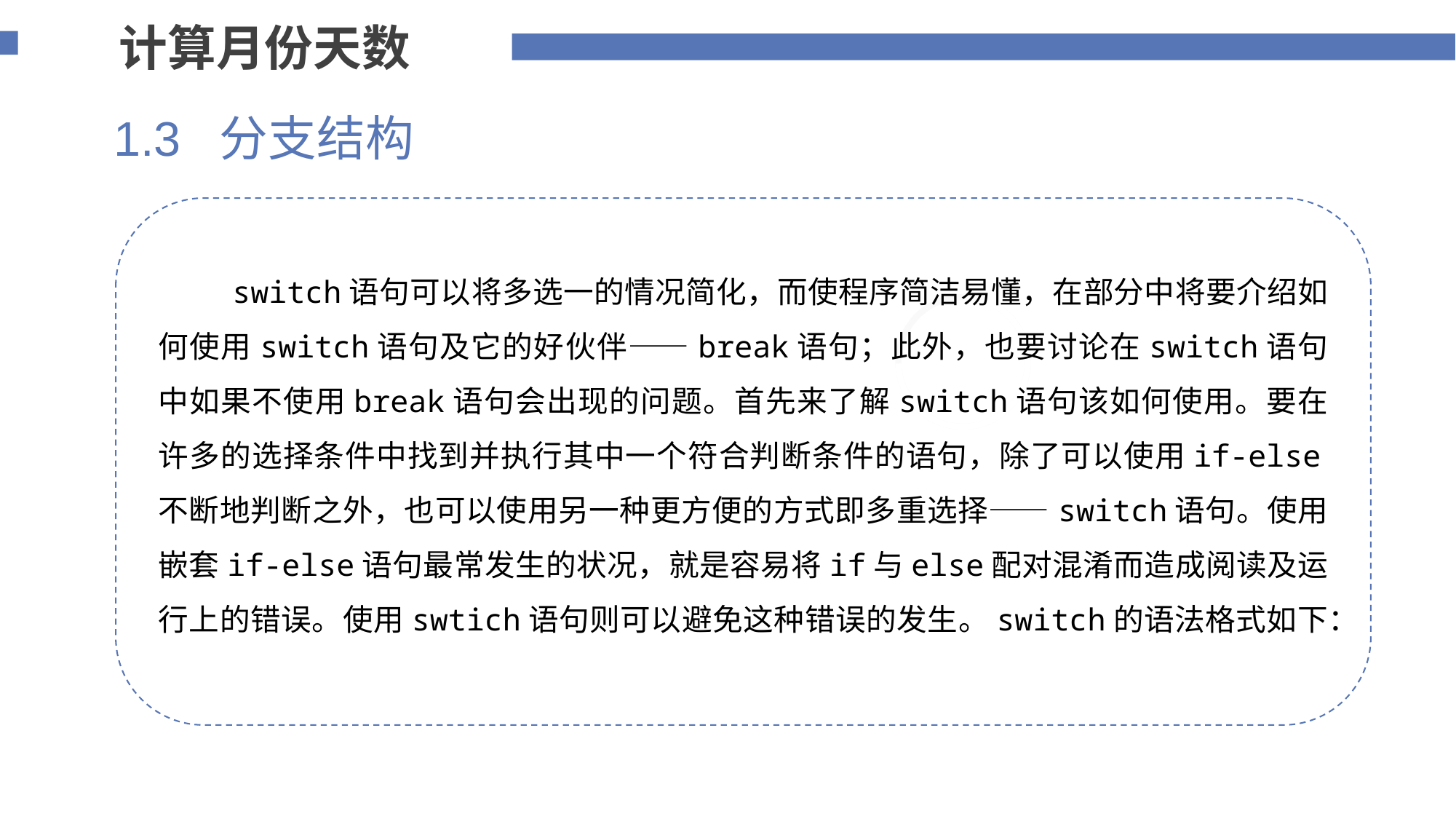

计算月份天数

1.3  分支结构

    switch语句可以将多选一的情况简化，而使程序简洁易懂，在部分中将要介绍如何使用switch语句及它的好伙伴——break语句；此外，也要讨论在switch语句中如果不使用break语句会出现的问题。首先来了解switch语句该如何使用。要在许多的选择条件中找到并执行其中一个符合判断条件的语句，除了可以使用if-else不断地判断之外，也可以使用另一种更方便的方式即多重选择——switch语句。使用嵌套if-else语句最常发生的状况，就是容易将if与else配对混淆而造成阅读及运行上的错误。使用swtich语句则可以避免这种错误的发生。switch的语法格式如下：

添加标题内容
您的内容打在这里，或者通过复制您的文本后，在此框中选择粘贴，并选择只保留文字。

75%